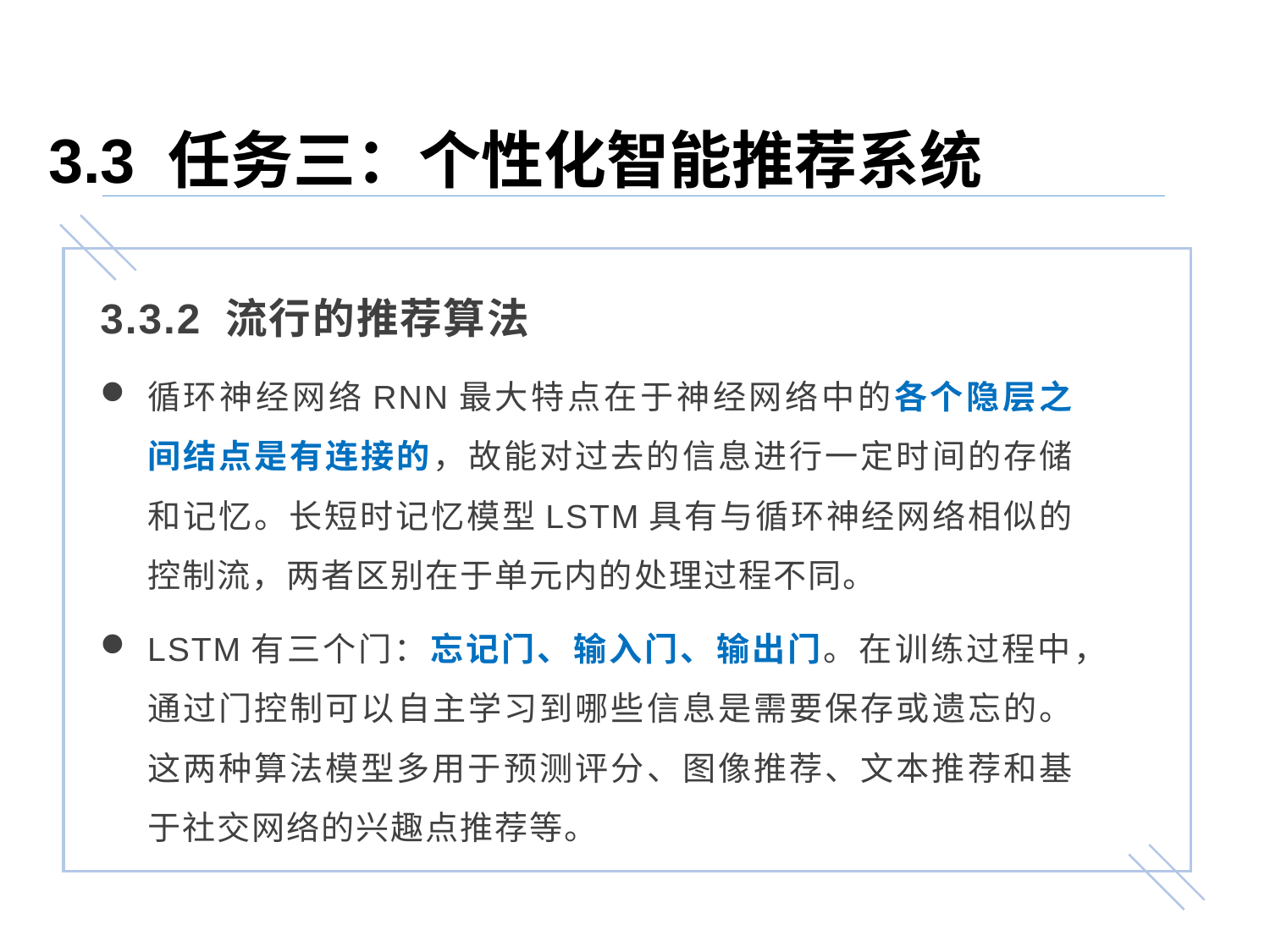

3.3 任务三：个性化智能推荐系统

3.3.2 流行的推荐算法
循环神经网络RNN最大特点在于神经网络中的各个隐层之间结点是有连接的，故能对过去的信息进行一定时间的存储和记忆。长短时记忆模型LSTM具有与循环神经网络相似的控制流，两者区别在于单元内的处理过程不同。
LSTM有三个门：忘记门、输入门、输出门。在训练过程中，通过门控制可以自主学习到哪些信息是需要保存或遗忘的。这两种算法模型多用于预测评分、图像推荐、文本推荐和基于社交网络的兴趣点推荐等。